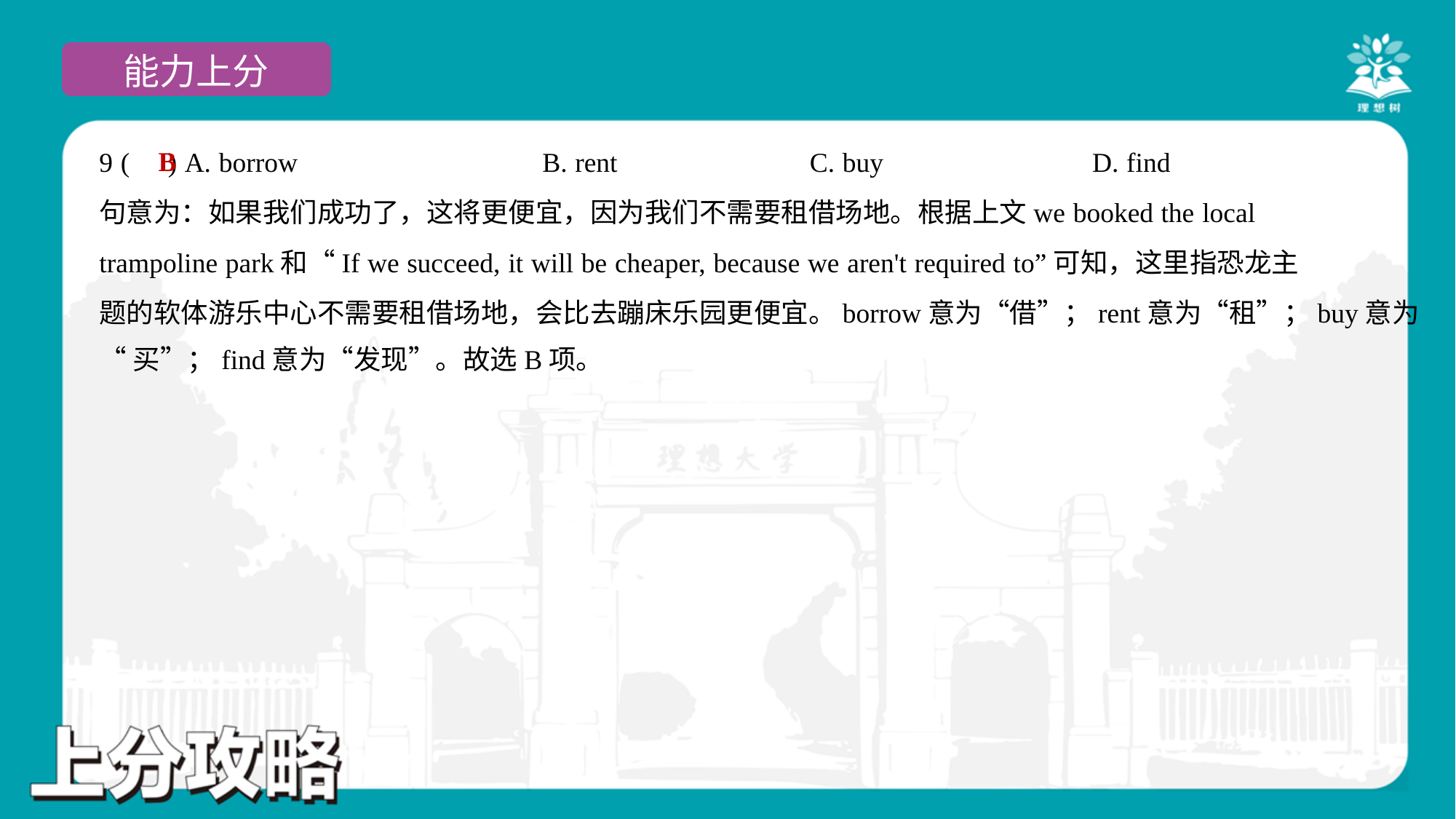

B
9 (     ) A. borrow	B. rent	C. buy	D. find
句意为：如果我们成功了，这将更便宜，因为我们不需要租借场地。根据上文we booked the local
trampoline park和“If we succeed, it will be cheaper, because we aren't required to”可知，这里指恐龙主
题的软体游乐中心不需要租借场地，会比去蹦床乐园更便宜。borrow意为“借”；rent意为“租”；buy意为
“买”；find意为“发现”。故选B项。